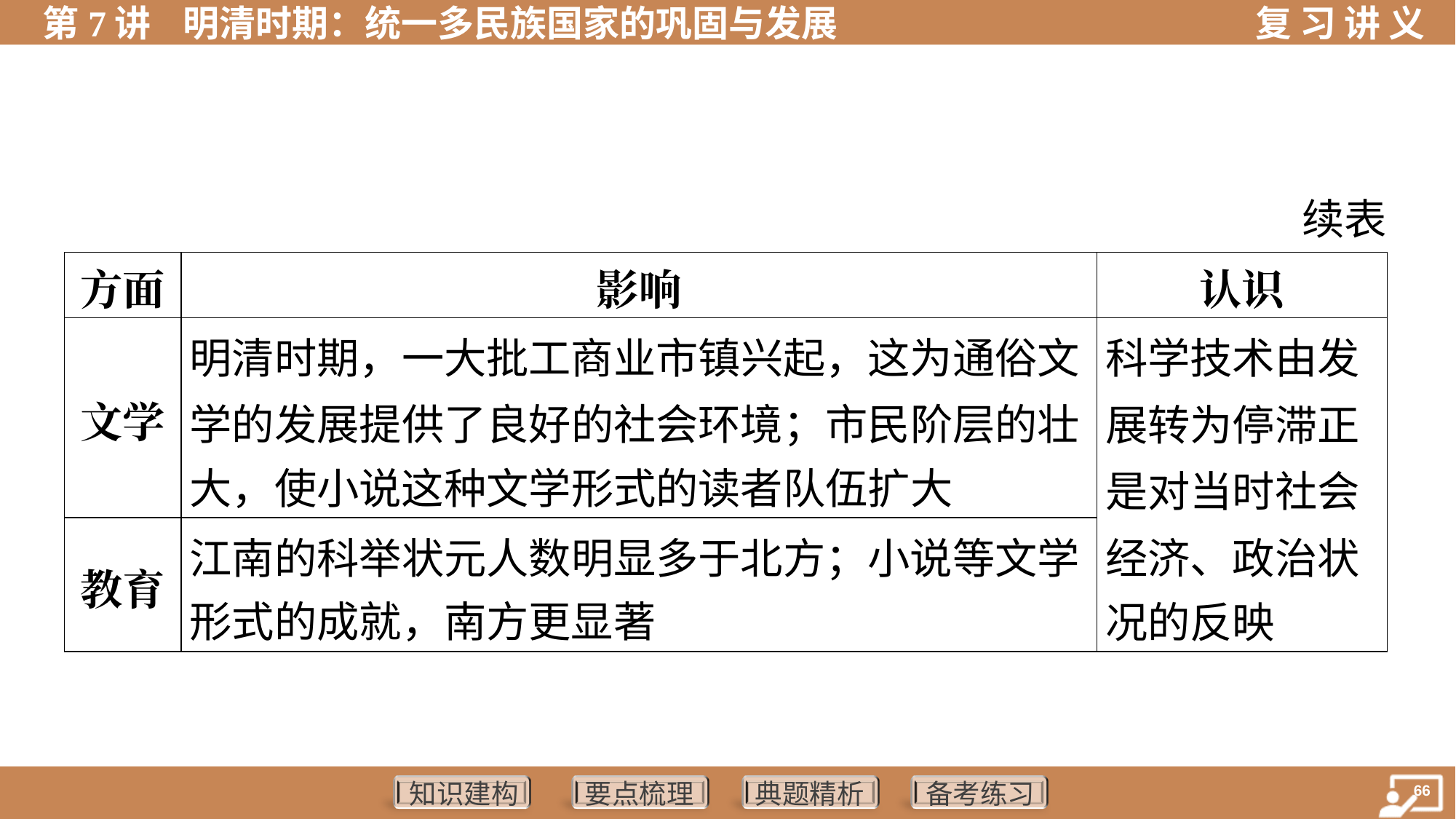

续表
| 方面 | 影响 | 认识 |
| --- | --- | --- |
| 文学 | 明清时期，一大批工商业市镇兴起，这为通俗文 学的发展提供了良好的社会环境；市民阶层的壮 大，使小说这种文学形式的读者队伍扩大 | 科学技术由发 展转为停滞正 是对当时社会 经济、政治状 况的反映 |
| 教育 | 江南的科举状元人数明显多于北方；小说等文学 形式的成就，南方更显著 |  |